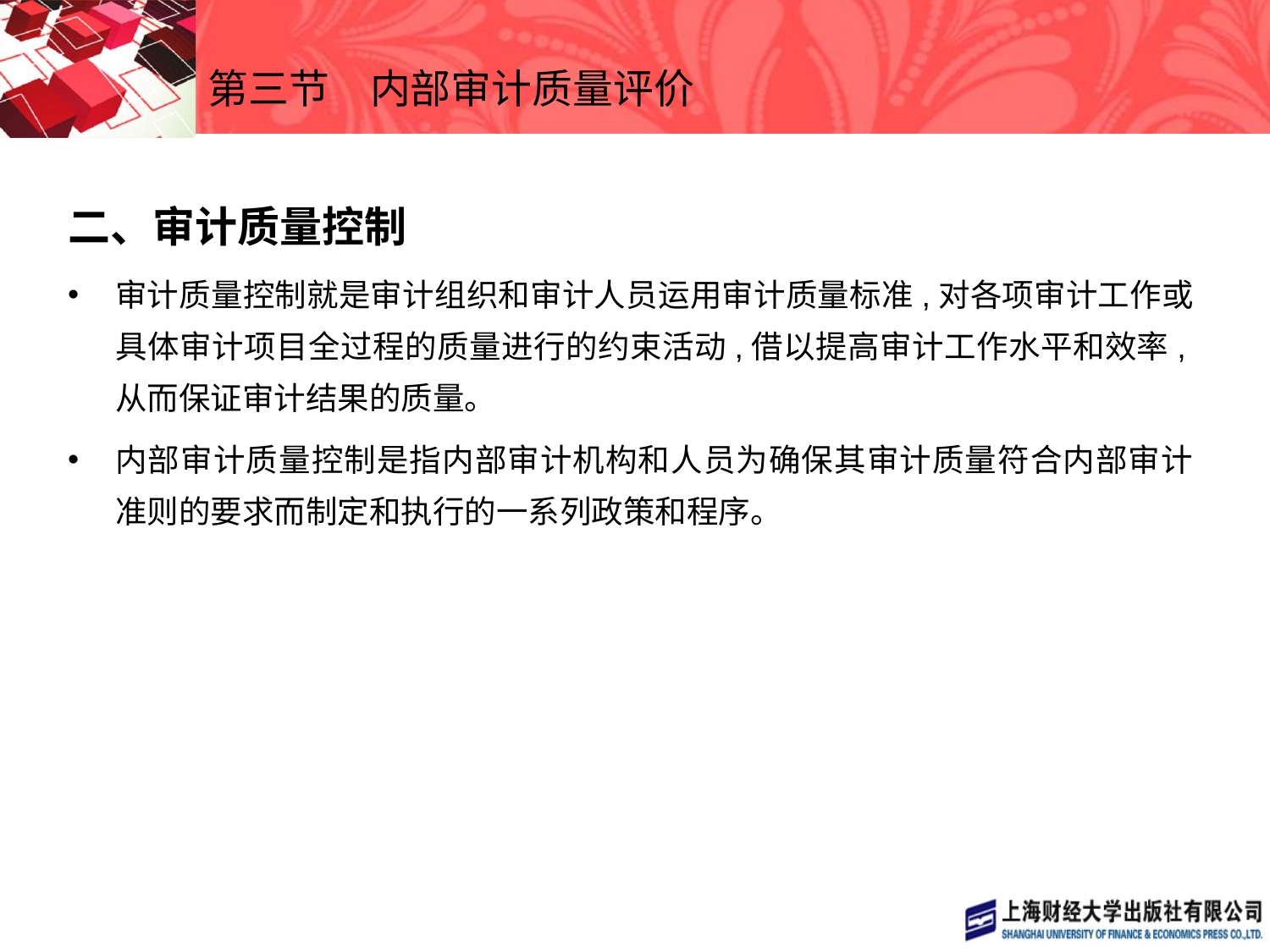

# 第三节　内部审计质量评价
二、审计质量控制
审计质量控制就是审计组织和审计人员运用审计质量标准,对各项审计工作或具体审计项目全过程的质量进行的约束活动,借以提高审计工作水平和效率,从而保证审计结果的质量。
内部审计质量控制是指内部审计机构和人员为确保其审计质量符合内部审计准则的要求而制定和执行的一系列政策和程序。